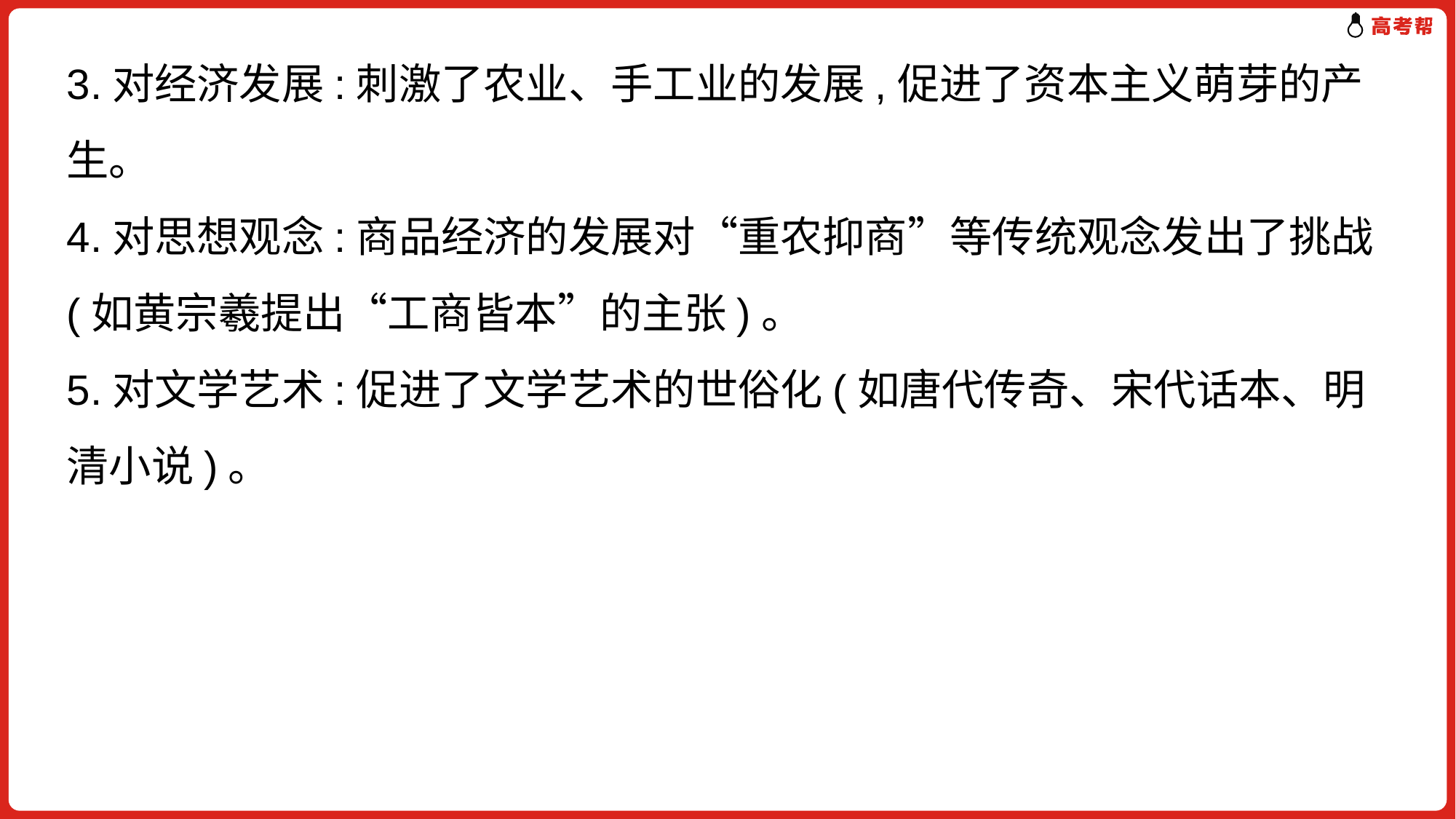

3.对经济发展:刺激了农业、手工业的发展,促进了资本主义萌芽的产生。
4.对思想观念:商品经济的发展对“重农抑商”等传统观念发出了挑战(如黄宗羲提出“工商皆本”的主张)。
5.对文学艺术:促进了文学艺术的世俗化(如唐代传奇、宋代话本、明清小说)。